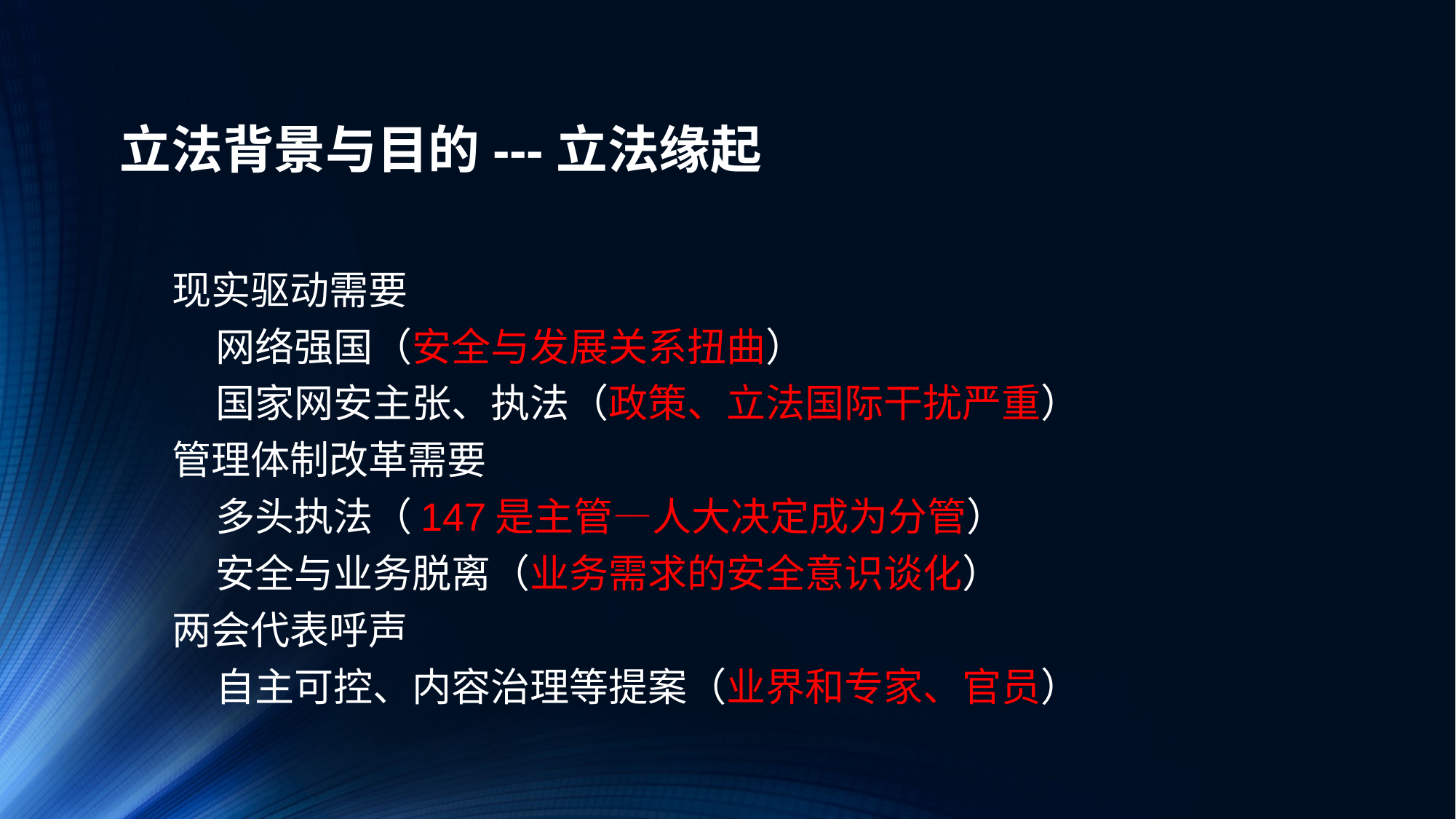

# 立法背景与目的---立法缘起
     现实驱动需要
          网络强国（安全与发展关系扭曲）
          国家网安主张、执法（政策、立法国际干扰严重）
     管理体制改革需要
          多头执法（147是主管—人大决定成为分管）
          安全与业务脱离（业务需求的安全意识谈化）
     两会代表呼声
          自主可控、内容治理等提案（业界和专家、官员）